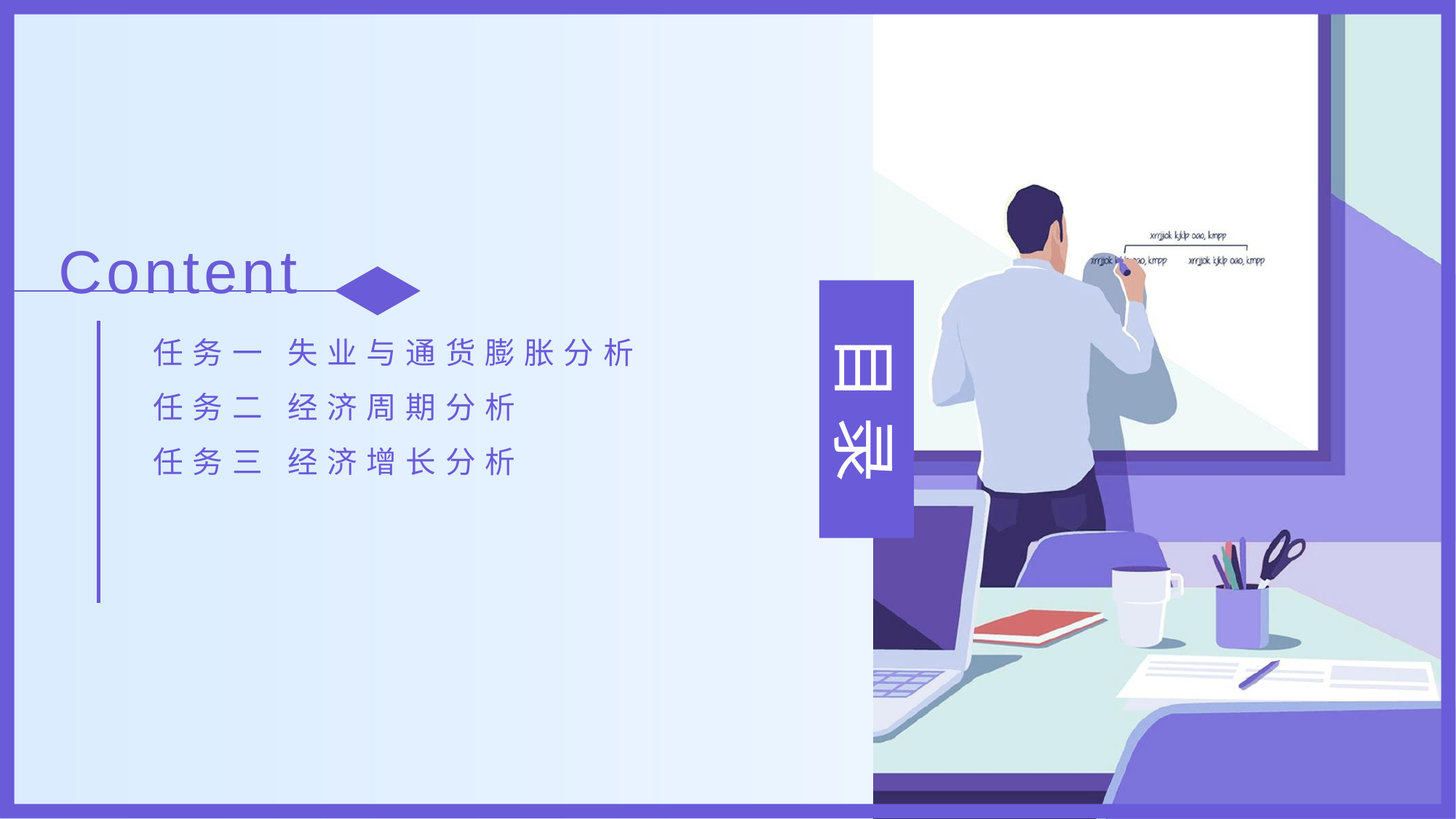

Content

任务一 失业与通货膨胀分析
任务二 经济周期分析
任务三 经济增长分析
目 录